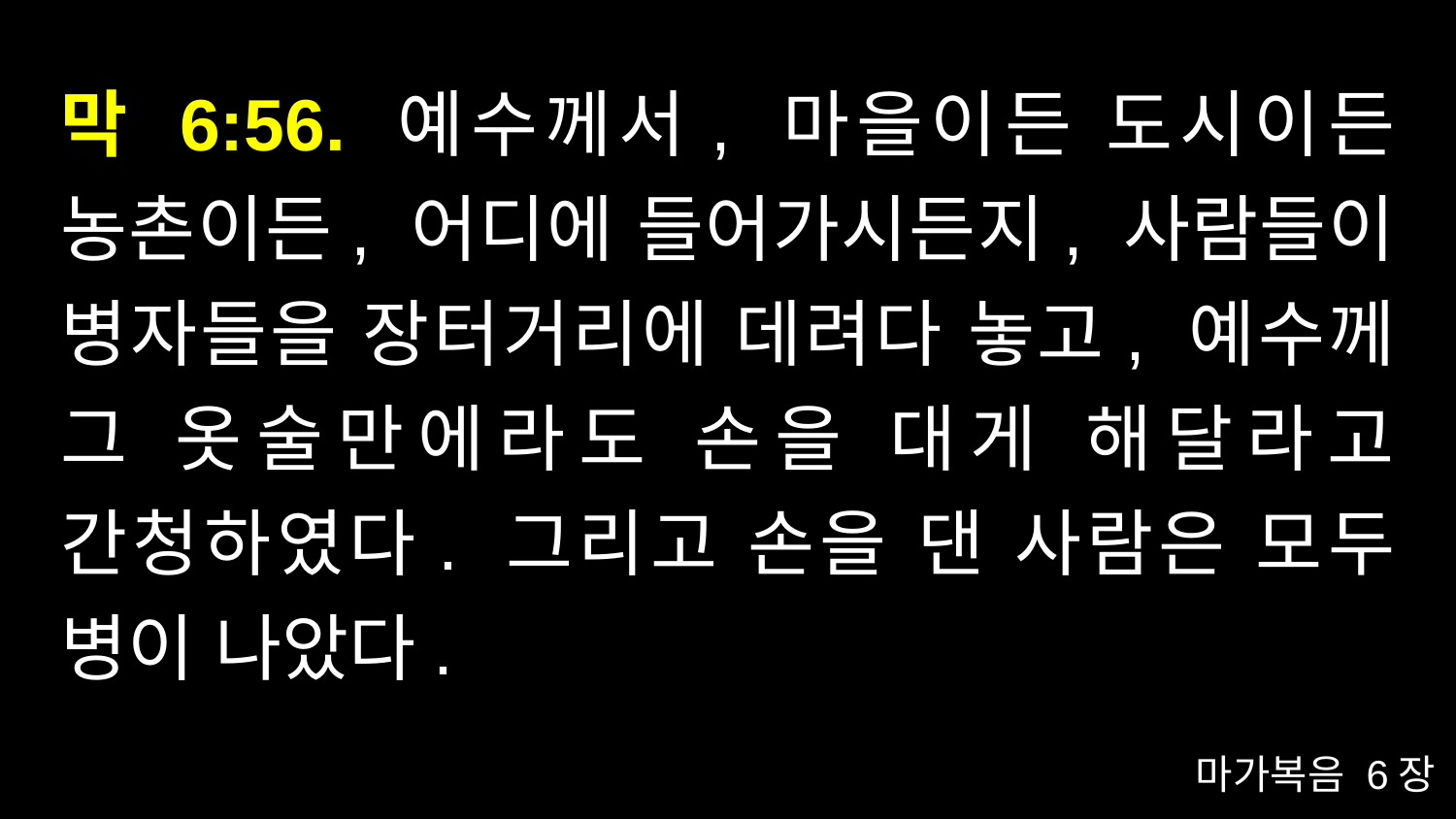

# 막 6:56. 예수께서, 마을이든 도시이든 농촌이든, 어디에 들어가시든지, 사람들이 병자들을 장터거리에 데려다 놓고, 예수께 그 옷술만에라도 손을 대게 해달라고 간청하였다. 그리고 손을 댄 사람은 모두 병이 나았다.
마가복음 6장